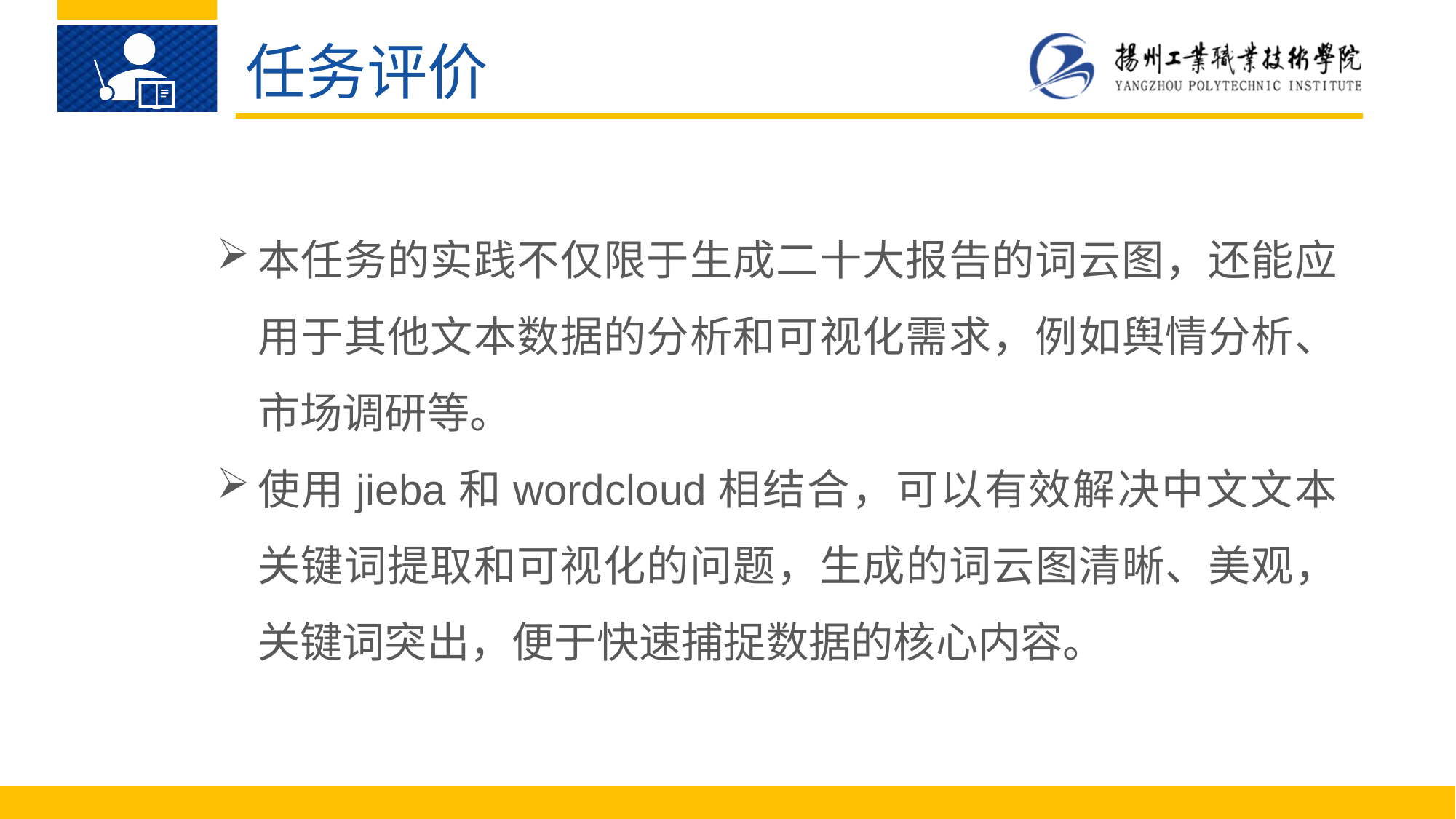

任务评价
本任务的实践不仅限于生成二十大报告的词云图，还能应用于其他文本数据的分析和可视化需求，例如舆情分析、市场调研等。
使用jieba和wordcloud相结合，可以有效解决中文文本关键词提取和可视化的问题，生成的词云图清晰、美观，关键词突出，便于快速捕捉数据的核心内容。